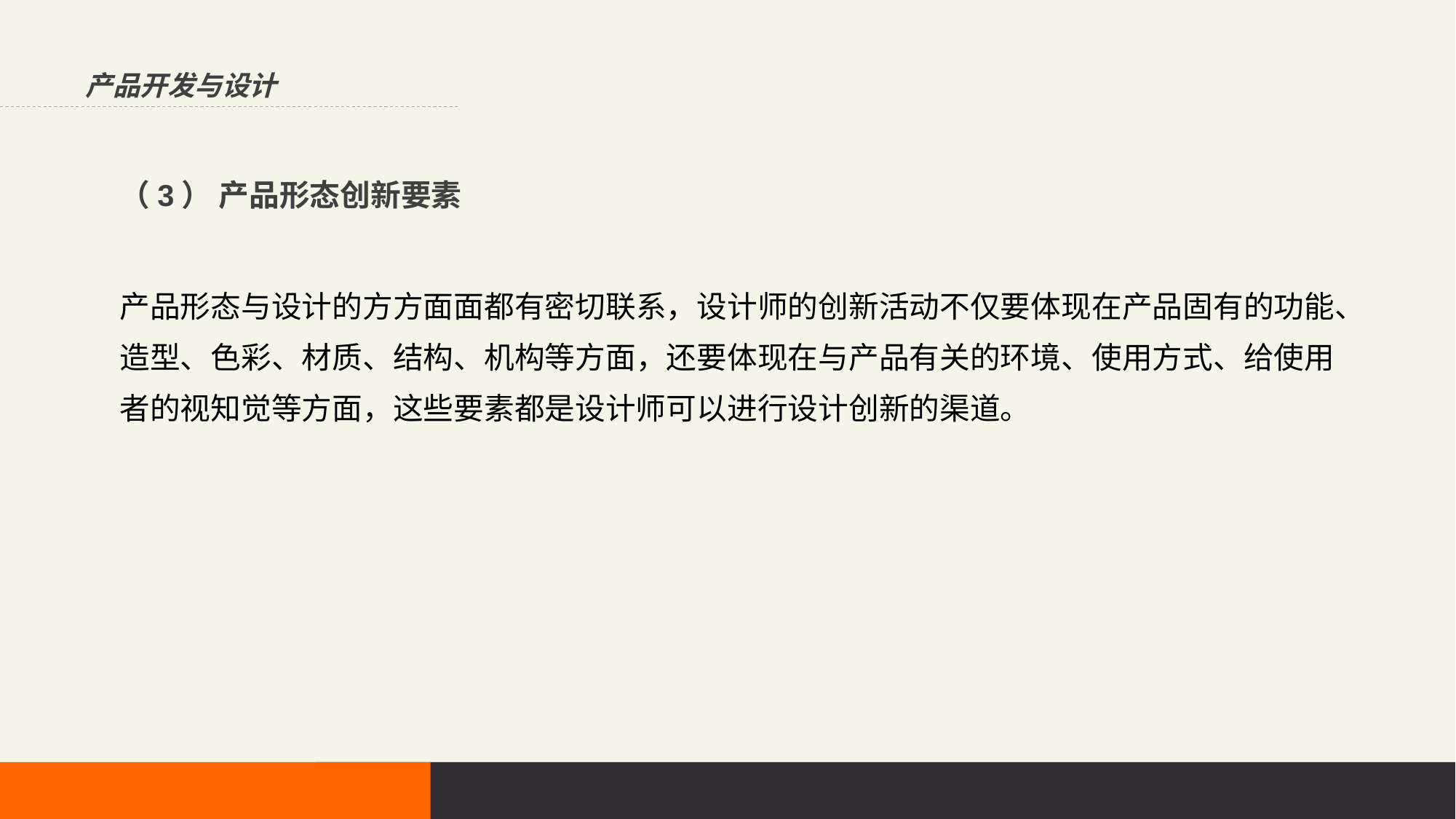

产品开发与设计
（3） 产品形态创新要素
产品形态与设计的方方面面都有密切联系，设计师的创新活动不仅要体现在产品固有的功能、造型、色彩、材质、结构、机构等方面，还要体现在与产品有关的环境、使用方式、给使用者的视知觉等方面，这些要素都是设计师可以进行设计创新的渠道。